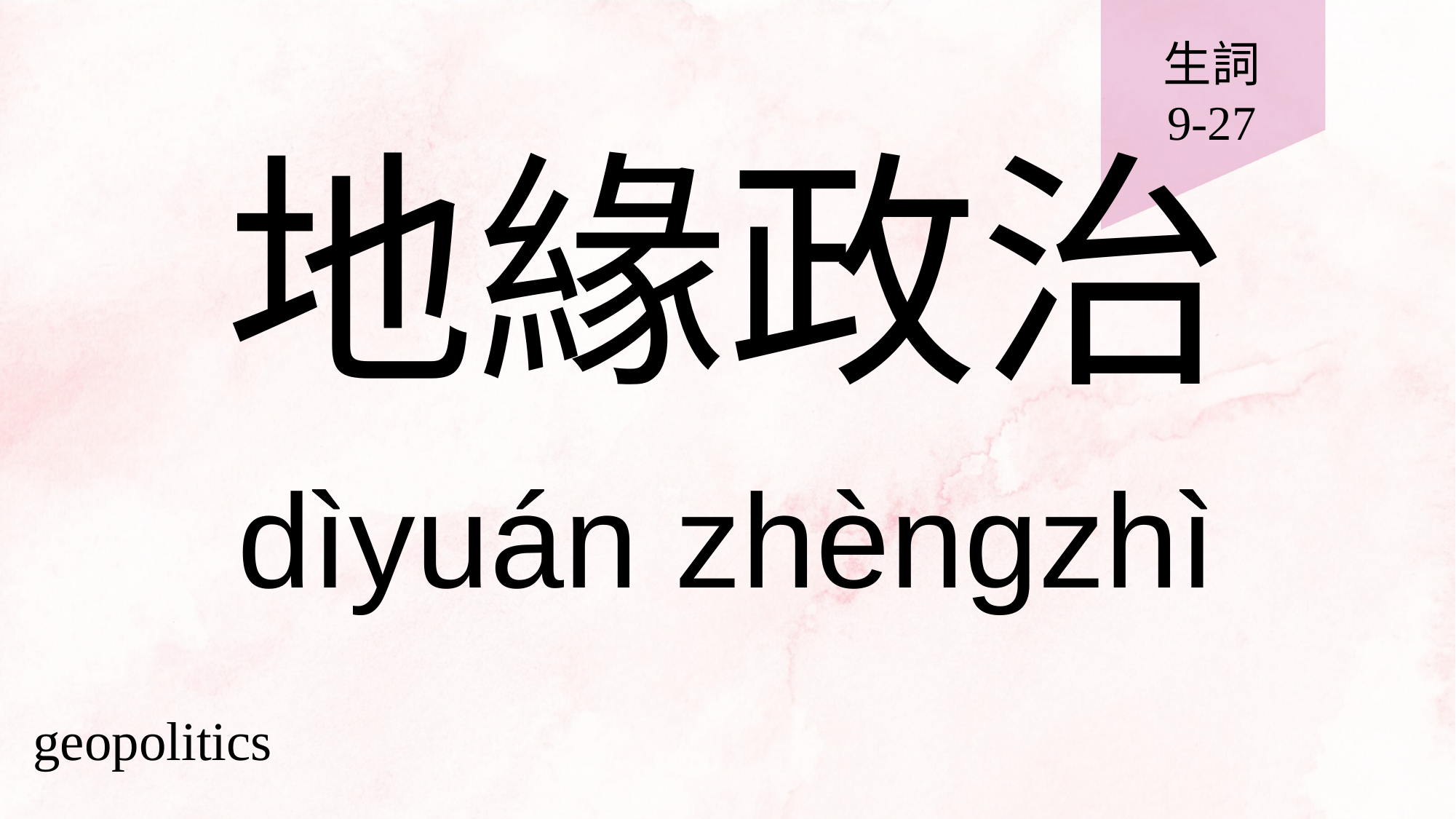

生詞
9-27
# 地緣政治
dìyuán zhèngzhì
geopolitics